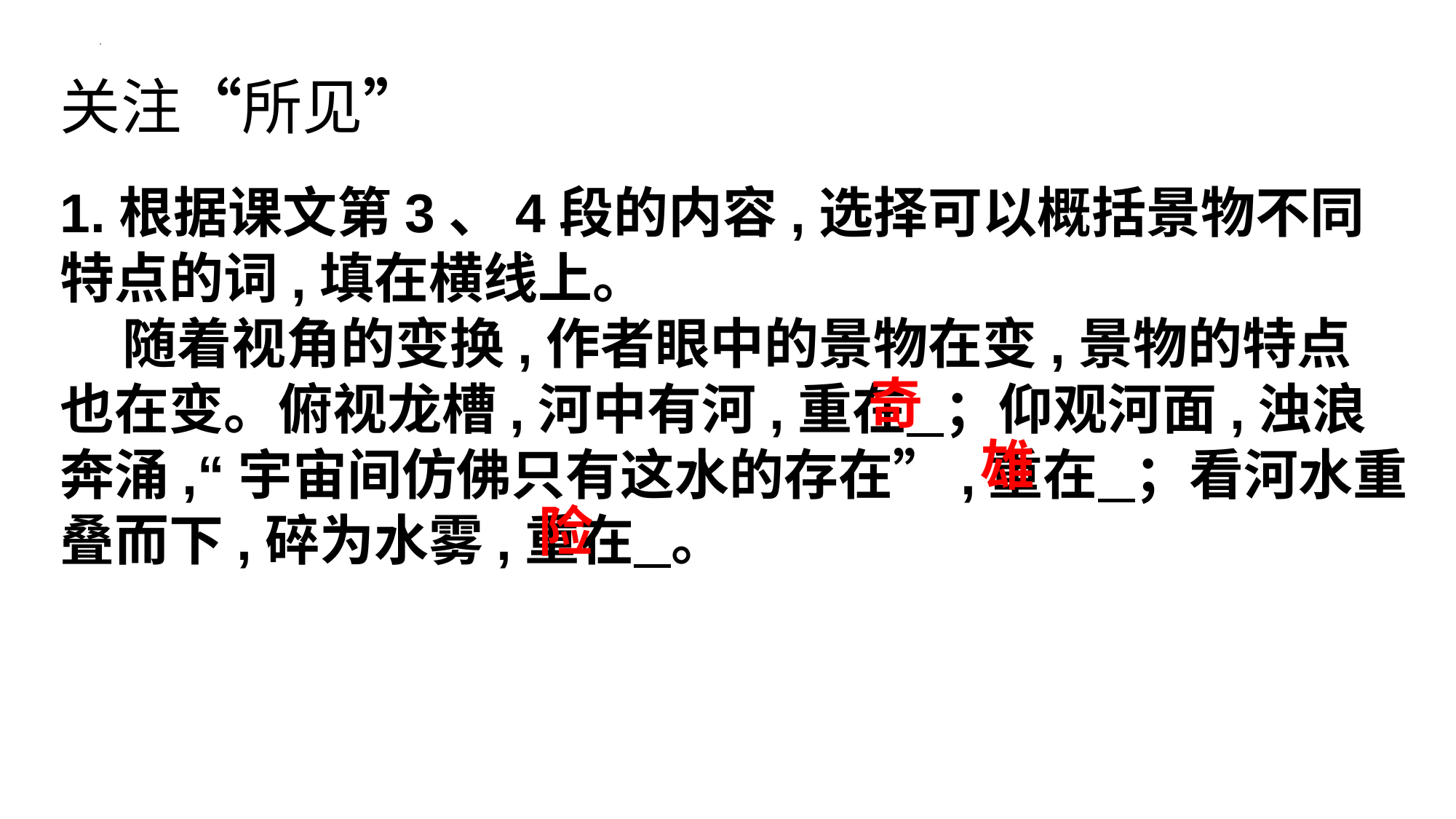

关注“所见”
1.根据课文第3、4段的内容,选择可以概括景物不同特点的词,填在横线上。
    随着视角的变换,作者眼中的景物在变,景物的特点 也在变。俯视龙槽,河中有河,重在   ；仰观河面,浊浪奔涌,“宇宙间仿佛只有这水的存在”,重在   ；看河水重叠而下,碎为水雾,重在   。
奇
雄
险